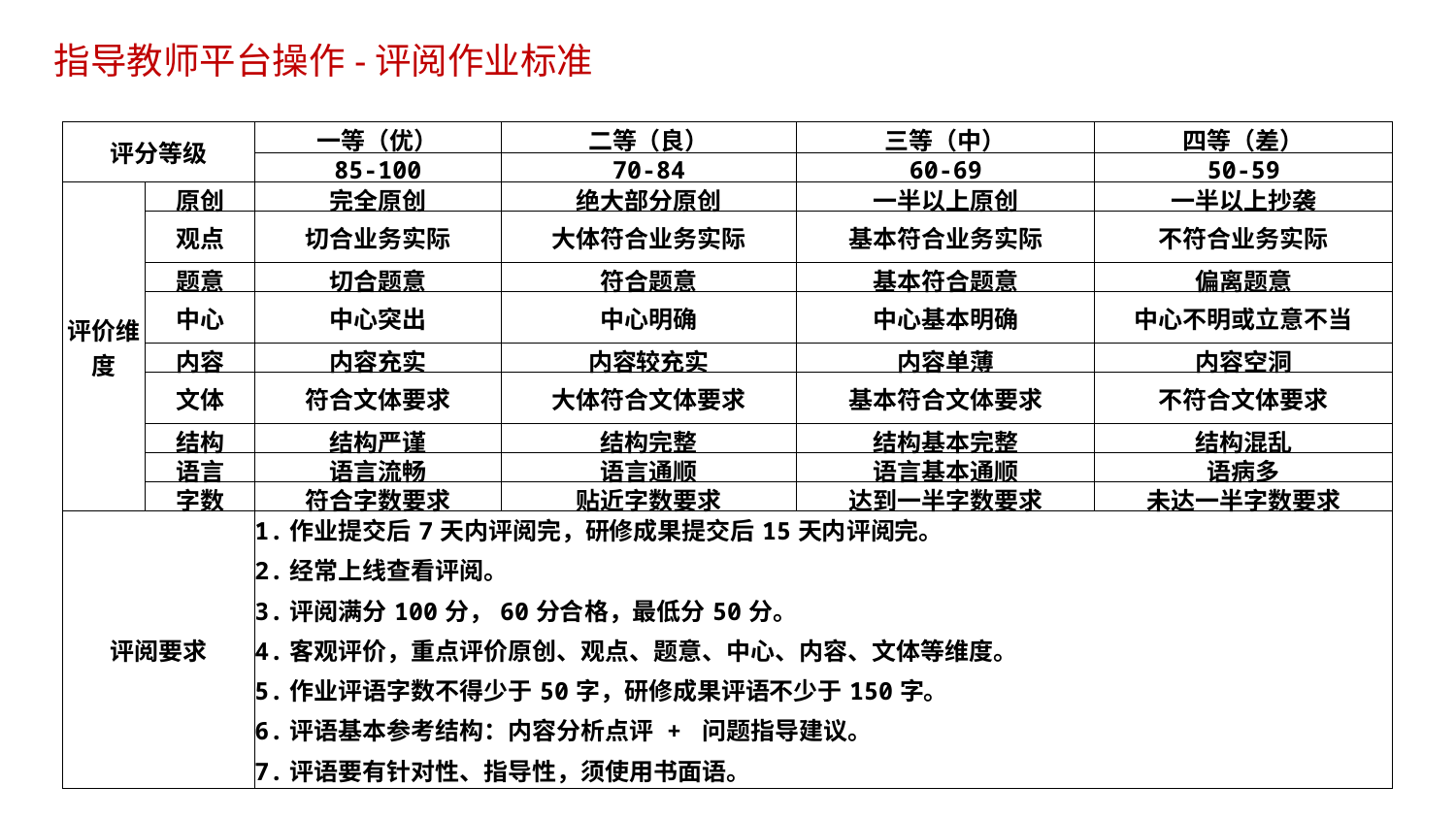

指导教师平台操作-评阅作业标准

| 评分等级 |  | 一等（优） | 二等（良） | 三等（中） | 四等（差） |
| --- | --- | --- | --- | --- | --- |
|  |  | 85-100 | 70-84 | 60-69 | 50-59 |
| 评价维度 | 原创 | 完全原创 | 绝大部分原创 | 一半以上原创 | 一半以上抄袭 |
|  | 观点 | 切合业务实际 | 大体符合业务实际 | 基本符合业务实际 | 不符合业务实际 |
|  | 题意 | 切合题意 | 符合题意 | 基本符合题意 | 偏离题意 |
|  | 中心 | 中心突出 | 中心明确 | 中心基本明确 | 中心不明或立意不当 |
|  | 内容 | 内容充实 | 内容较充实 | 内容单薄 | 内容空洞 |
|  | 文体 | 符合文体要求 | 大体符合文体要求 | 基本符合文体要求 | 不符合文体要求 |
|  | 结构 | 结构严谨 | 结构完整 | 结构基本完整 | 结构混乱 |
|  | 语言 | 语言流畅 | 语言通顺 | 语言基本通顺 | 语病多 |
|  | 字数 | 符合字数要求 | 贴近字数要求 | 达到一半字数要求 | 未达一半字数要求 |
| 评阅要求 |  | 1.作业提交后7天内评阅完，研修成果提交后15天内评阅完。 2.经常上线查看评阅。 3.评阅满分100分，60分合格，最低分50分。 4.客观评价，重点评价原创、观点、题意、中心、内容、文体等维度。 5.作业评语字数不得少于50字，研修成果评语不少于150字。 6.评语基本参考结构：内容分析点评 + 问题指导建议。 7.评语要有针对性、指导性，须使用书面语。 |  |  |  |